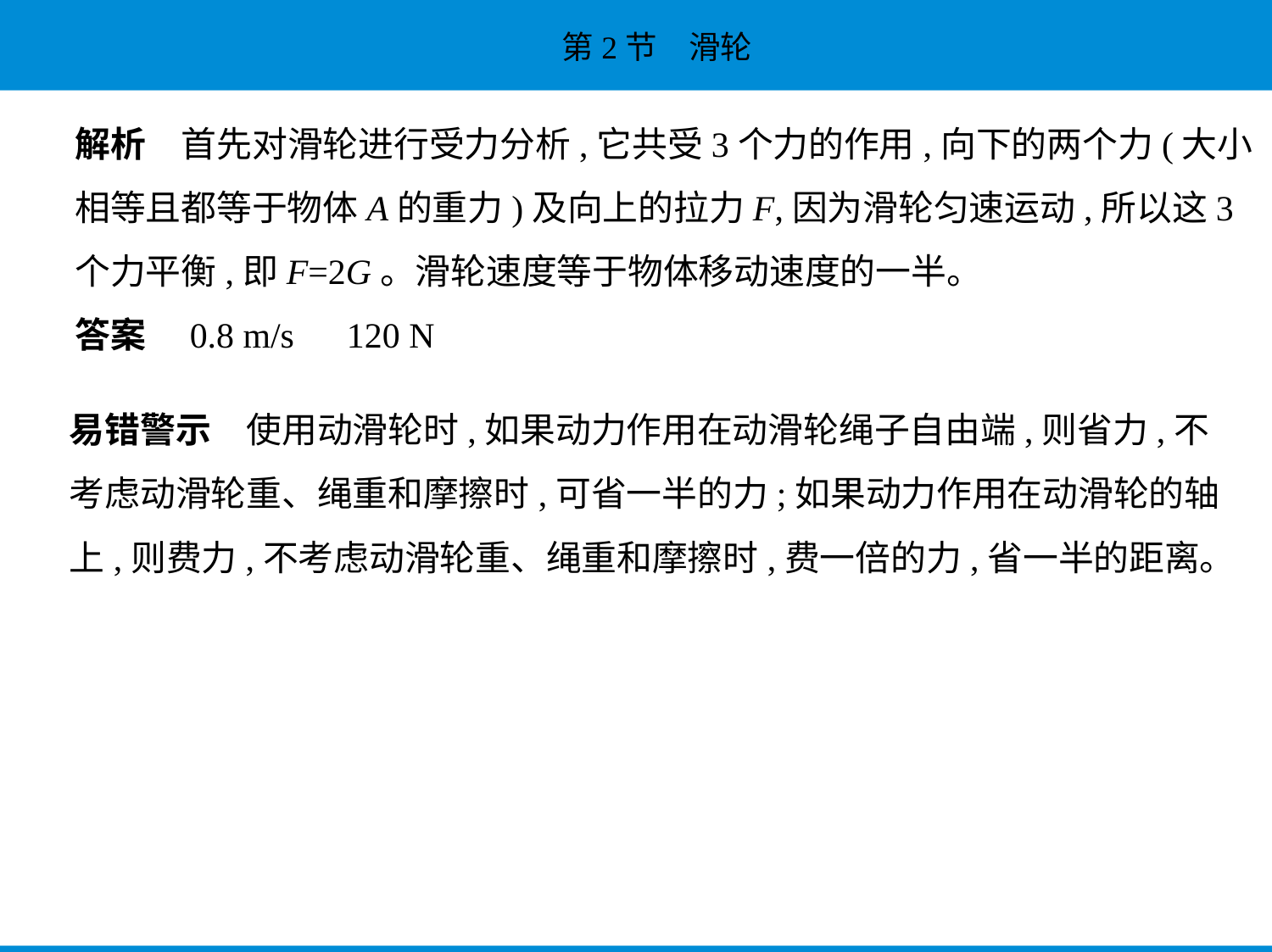

解析　首先对滑轮进行受力分析,它共受3个力的作用,向下的两个力(大小
相等且都等于物体A的重力)及向上的拉力F,因为滑轮匀速运动,所以这3
个力平衡,即F=2G。滑轮速度等于物体移动速度的一半。
答案　0.8 m/s　120 N
易错警示　使用动滑轮时,如果动力作用在动滑轮绳子自由端,则省力,不
考虑动滑轮重、绳重和摩擦时,可省一半的力;如果动力作用在动滑轮的轴
上,则费力,不考虑动滑轮重、绳重和摩擦时,费一倍的力,省一半的距离。